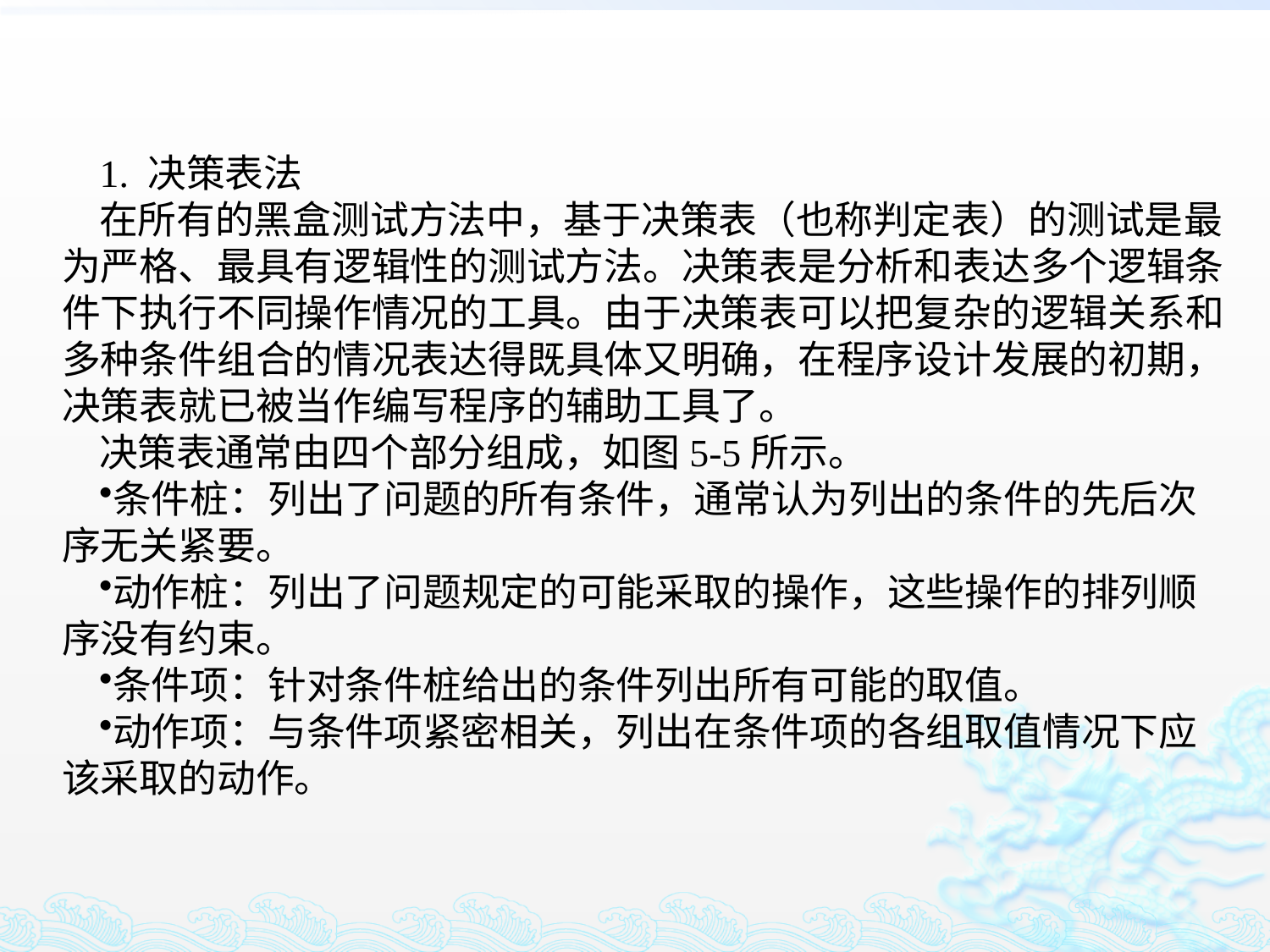

1. 决策表法
在所有的黑盒测试方法中，基于决策表（也称判定表）的测试是最为严格、最具有逻辑性的测试方法。决策表是分析和表达多个逻辑条件下执行不同操作情况的工具。由于决策表可以把复杂的逻辑关系和多种条件组合的情况表达得既具体又明确，在程序设计发展的初期，决策表就已被当作编写程序的辅助工具了。
决策表通常由四个部分组成，如图5-5所示。
条件桩：列出了问题的所有条件，通常认为列出的条件的先后次序无关紧要。
动作桩：列出了问题规定的可能采取的操作，这些操作的排列顺序没有约束。
条件项：针对条件桩给出的条件列出所有可能的取值。
动作项：与条件项紧密相关，列出在条件项的各组取值情况下应该采取的动作。